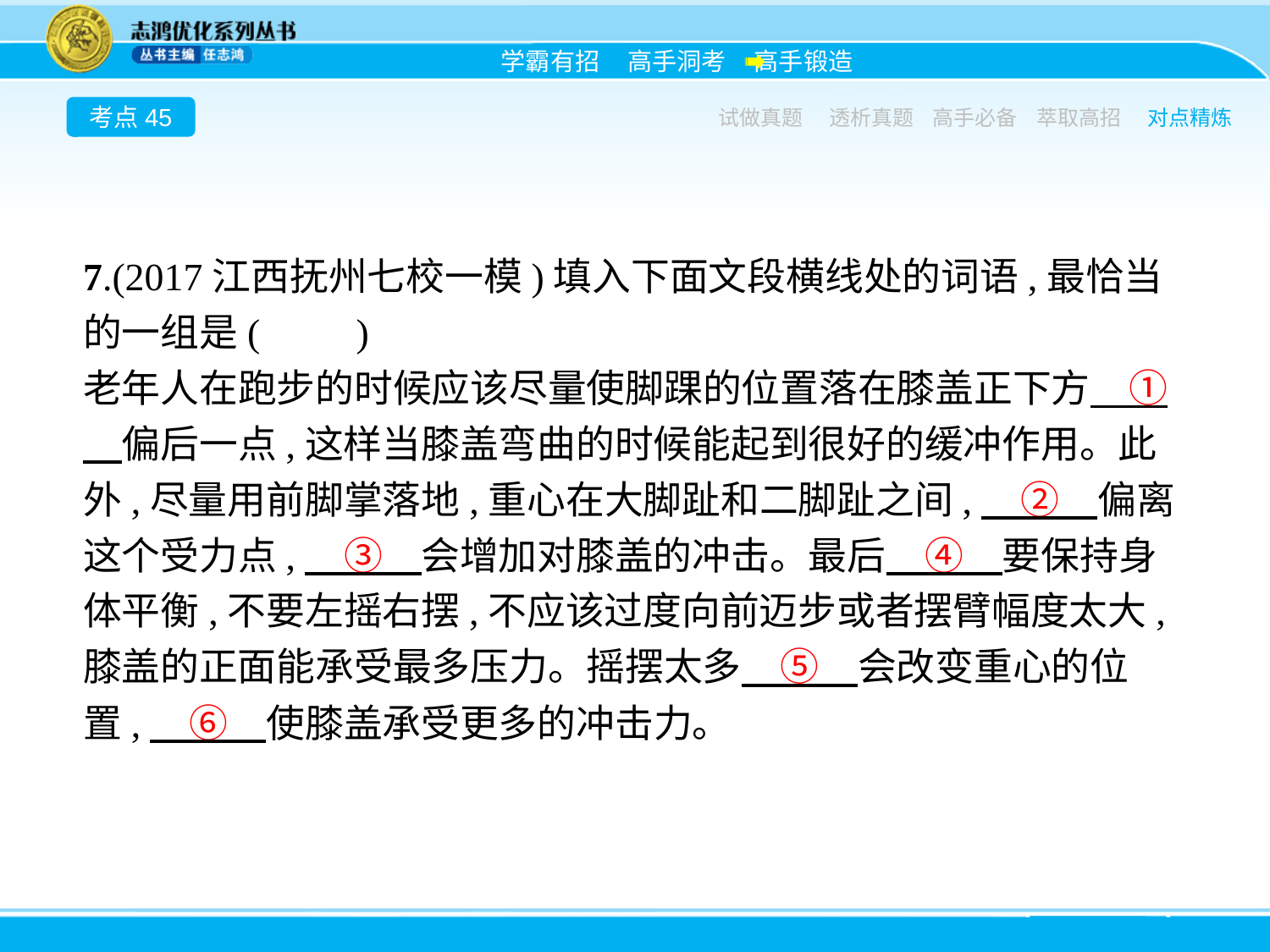

考点45
试做真题
透析真题
高手必备
萃取高招
对点精炼
7.(2017江西抚州七校一模)填入下面文段横线处的词语,最恰当的一组是(　　)
老年人在跑步的时候应该尽量使脚踝的位置落在膝盖正下方　①　偏后一点,这样当膝盖弯曲的时候能起到很好的缓冲作用。此外,尽量用前脚掌落地,重心在大脚趾和二脚趾之间,　②　偏离这个受力点,　③　会增加对膝盖的冲击。最后　④　要保持身体平衡,不要左摇右摆,不应该过度向前迈步或者摆臂幅度太大,膝盖的正面能承受最多压力。摇摆太多　⑤　会改变重心的位置,　⑥　使膝盖承受更多的冲击力。